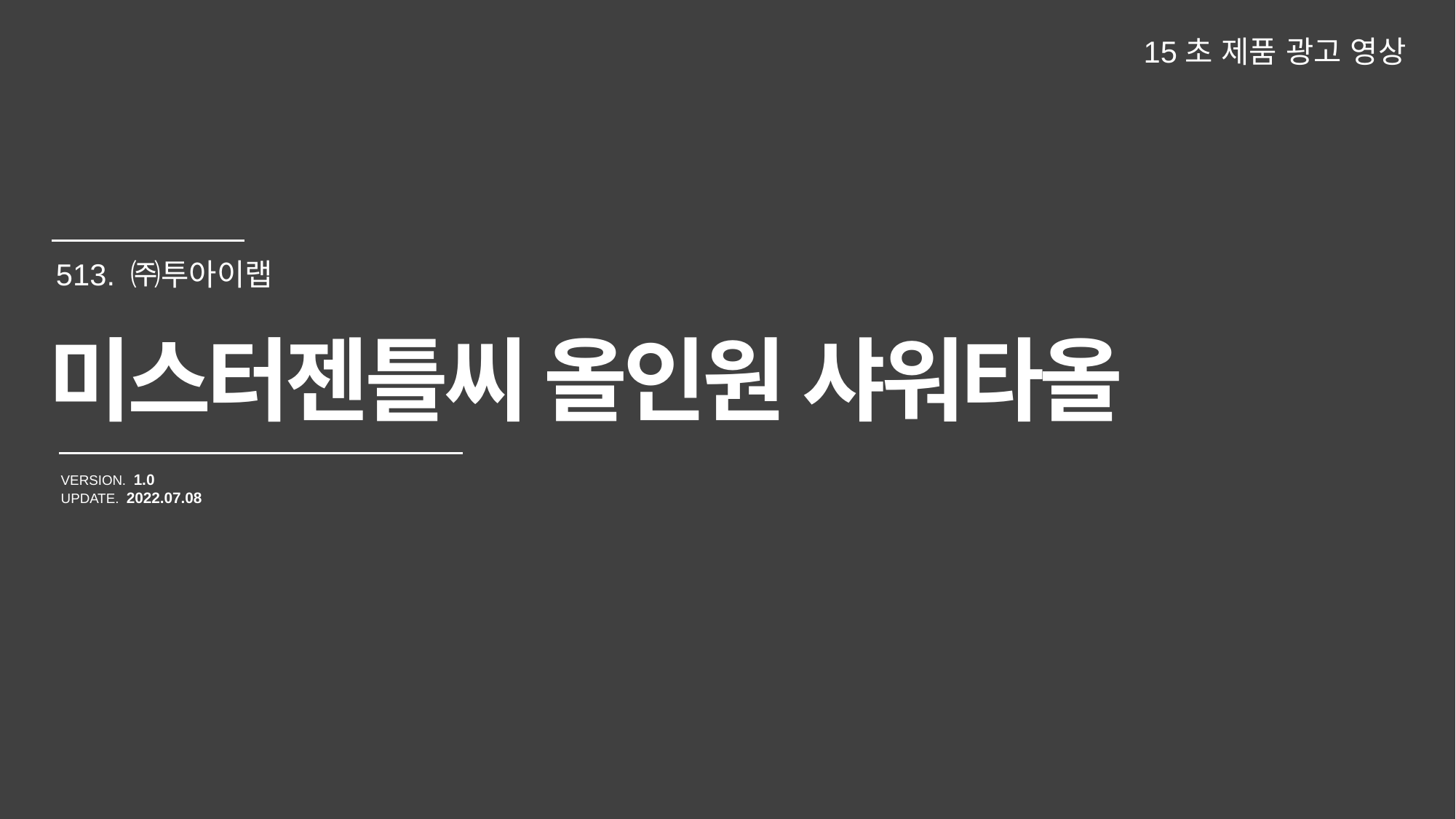

15초 제품 광고 영상
미스터젠틀씨 올인원 샤워타올
VERSION.  1.0
UPDATE.  2022.07.08

513. ㈜투아이랩